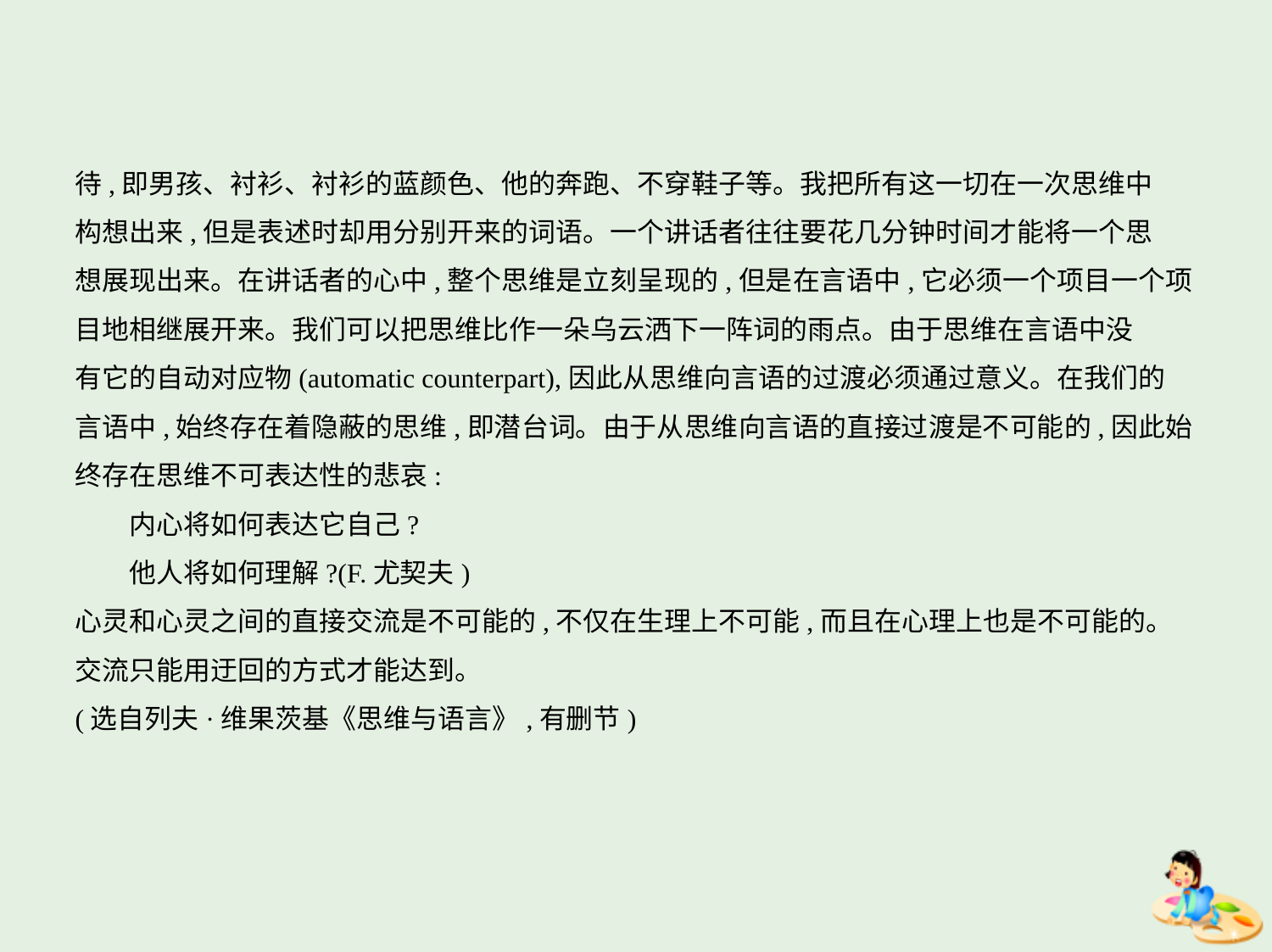

待,即男孩、衬衫、衬衫的蓝颜色、他的奔跑、不穿鞋子等。我把所有这一切在一次思维中
构想出来,但是表述时却用分别开来的词语。一个讲话者往往要花几分钟时间才能将一个思
想展现出来。在讲话者的心中,整个思维是立刻呈现的,但是在言语中,它必须一个项目一个项
目地相继展开来。我们可以把思维比作一朵乌云洒下一阵词的雨点。由于思维在言语中没
有它的自动对应物(automatic counterpart),因此从思维向言语的过渡必须通过意义。在我们的
言语中,始终存在着隐蔽的思维,即潜台词。由于从思维向言语的直接过渡是不可能的,因此始
终存在思维不可表达性的悲哀:
　　内心将如何表达它自己?
　　他人将如何理解?(F.尤契夫)
心灵和心灵之间的直接交流是不可能的,不仅在生理上不可能,而且在心理上也是不可能的。
交流只能用迂回的方式才能达到。
(选自列夫·维果茨基《思维与语言》,有删节)